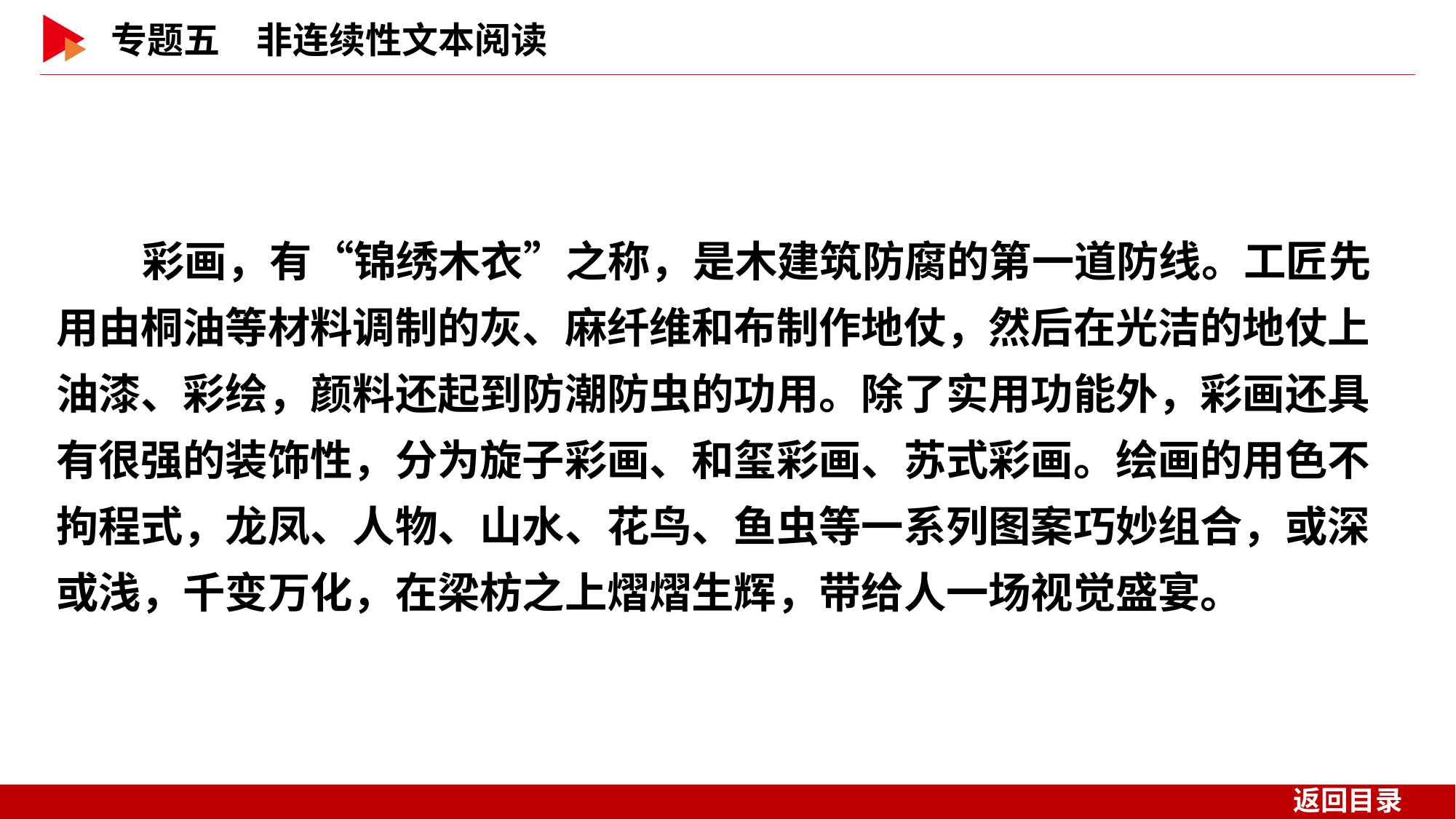

彩画，有“锦绣木衣”之称，是木建筑防腐的第一道防线。工匠先用由桐油等材料调制的灰、麻纤维和布制作地仗，然后在光洁的地仗上油漆、彩绘，颜料还起到防潮防虫的功用。除了实用功能外，彩画还具有很强的装饰性，分为旋子彩画、和玺彩画、苏式彩画。绘画的用色不拘程式，龙凤、人物、山水、花鸟、鱼虫等一系列图案巧妙组合，或深或浅，千变万化，在梁枋之上熠熠生辉，带给人一场视觉盛宴。